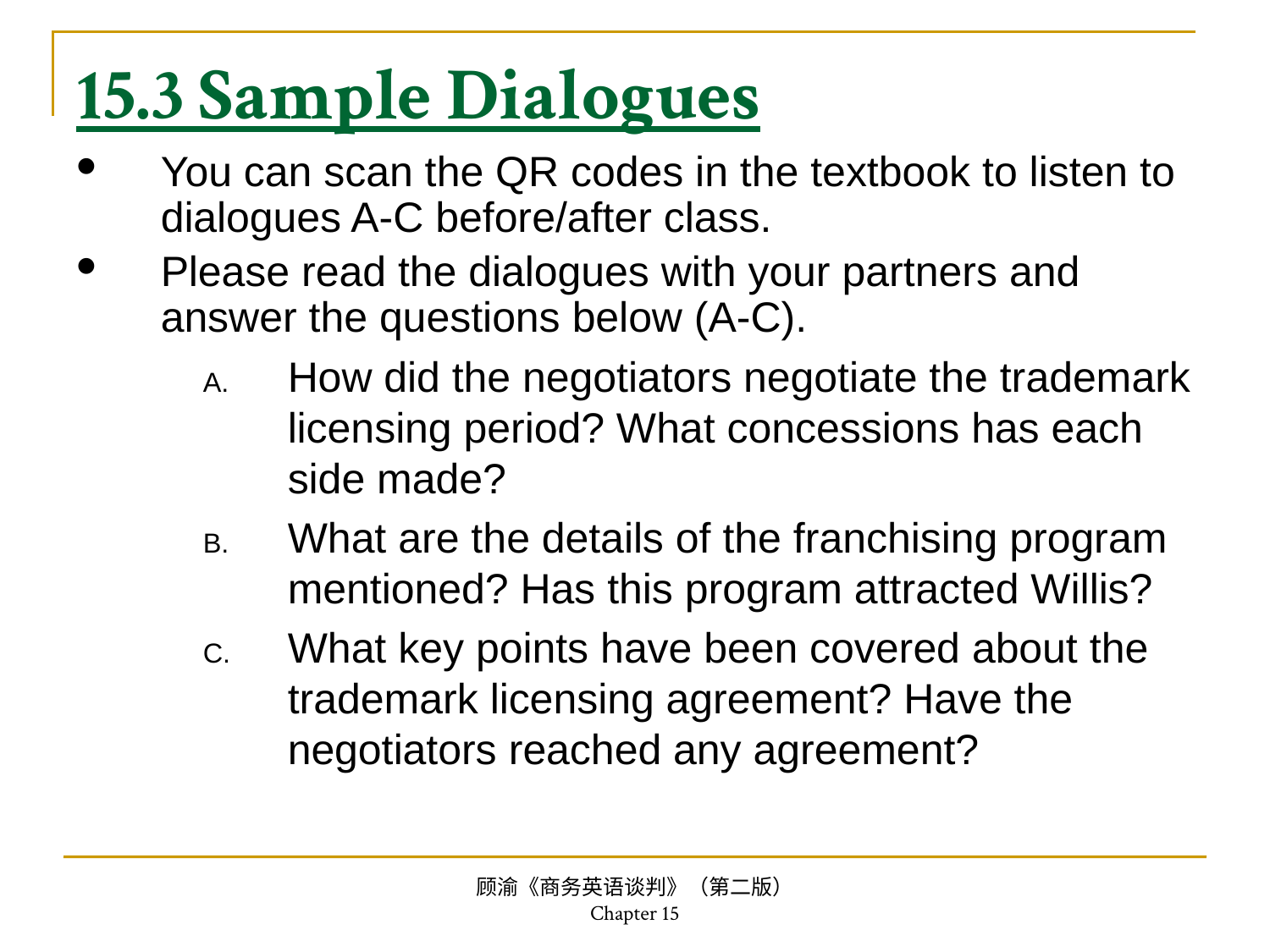

# 15.3 Sample Dialogues
You can scan the QR codes in the textbook to listen to dialogues A-C before/after class.
Please read the dialogues with your partners and answer the questions below (A-C).
How did the negotiators negotiate the trademark licensing period? What concessions has each side made?
What are the details of the franchising program mentioned? Has this program attracted Willis?
What key points have been covered about the trademark licensing agreement? Have the negotiators reached any agreement?

17
顾渝《商务英语谈判》（第二版） Chapter 15